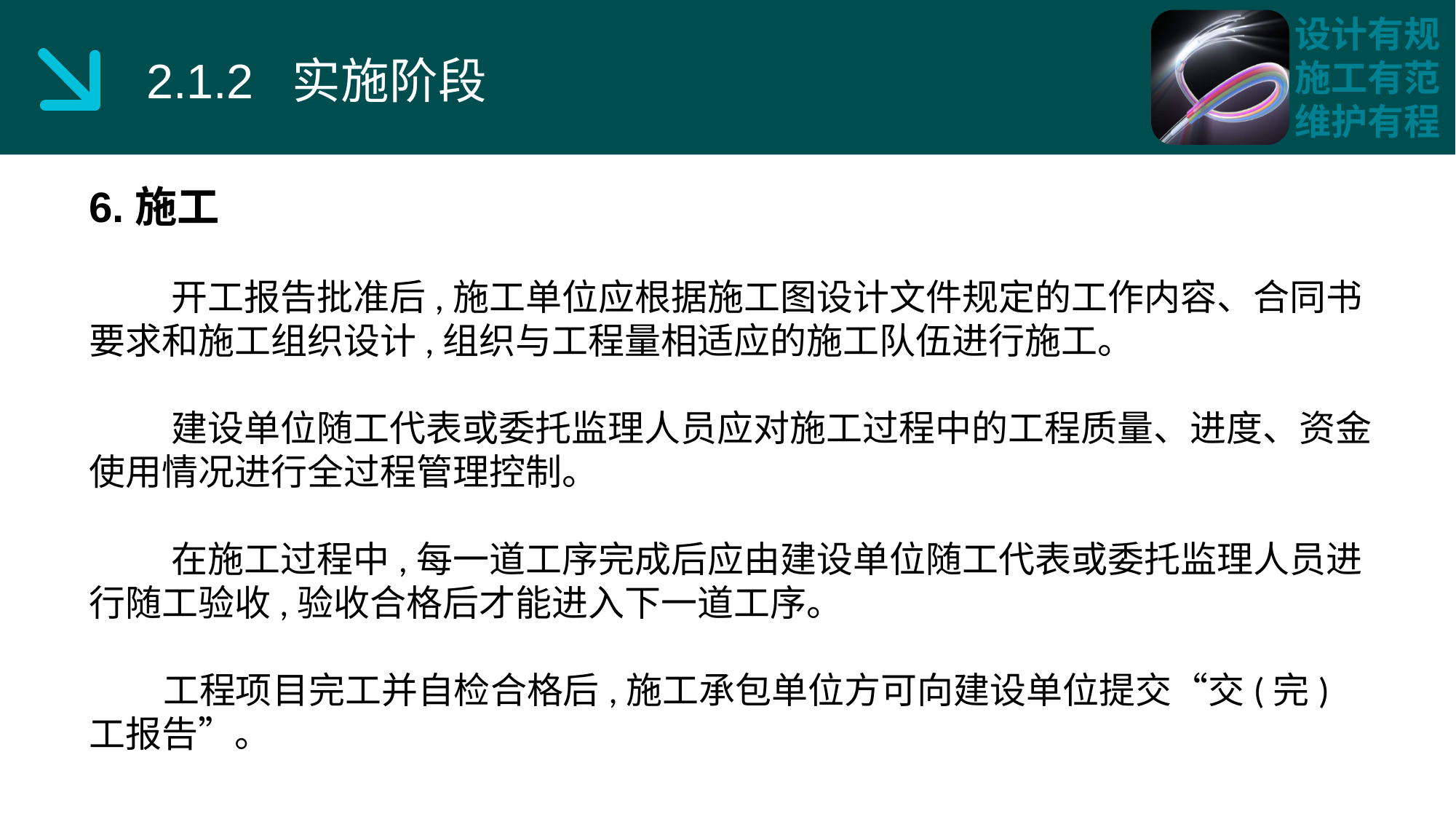

2.1.2  实施阶段

6.施工

         开工报告批准后,施工单位应根据施工图设计文件规定的工作内容、合同书要求和施工组织设计,组织与工程量相适应的施工队伍进行施工。

         建设单位随工代表或委托监理人员应对施工过程中的工程质量、进度、资金使用情况进行全过程管理控制。

         在施工过程中,每一道工序完成后应由建设单位随工代表或委托监理人员进行随工验收,验收合格后才能进入下一道工序。

        工程项目完工并自检合格后,施工承包单位方可向建设单位提交“交(完)工报告”。